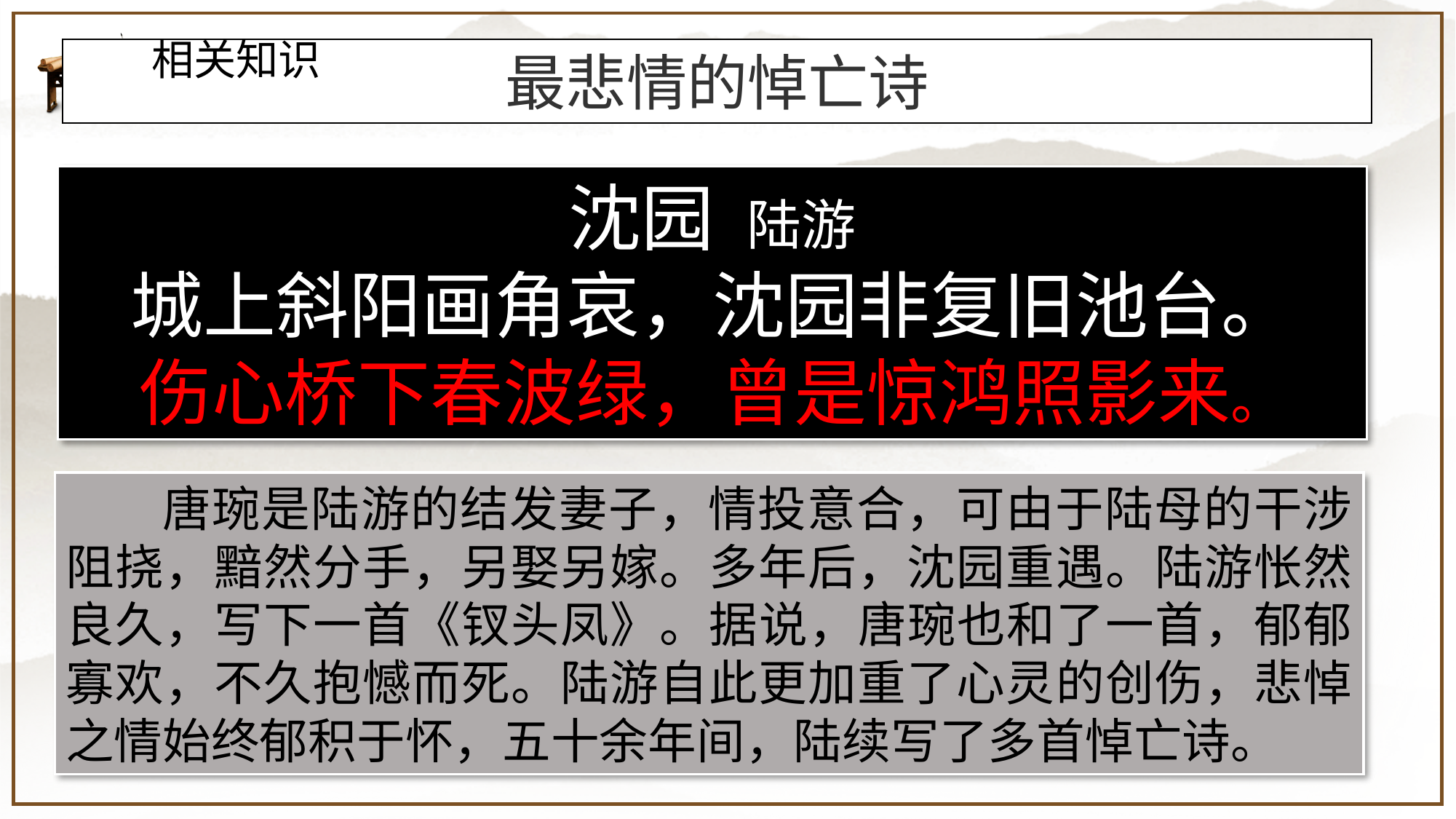

相关知识
最悲情的悼亡诗
沈园  陆游
城上斜阳画角哀，沈园非复旧池台。
伤心桥下春波绿，曾是惊鸿照影来。
       唐琬是陆游的结发妻子，情投意合，可由于陆母的干涉阻挠，黯然分手，另娶另嫁。多年后，沈园重遇。陆游怅然良久，写下一首《钗头凤》。据说，唐琬也和了一首，郁郁寡欢，不久抱憾而死。陆游自此更加重了心灵的创伤，悲悼之情始终郁积于怀，五十余年间，陆续写了多首悼亡诗。